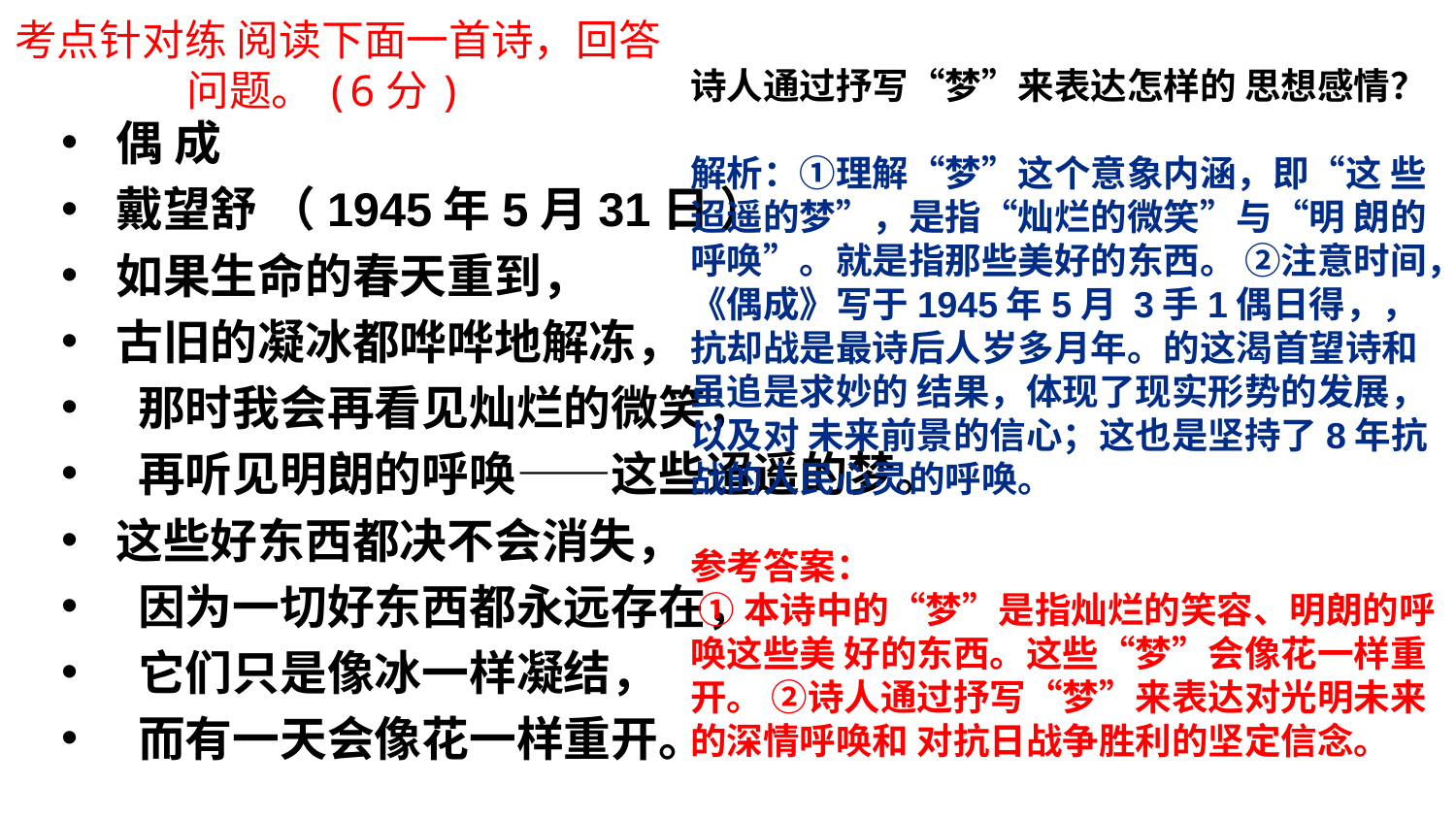

# 考点针对练 阅读下面一首诗，回答问题。(6分)
诗人通过抒写“梦”来表达怎样的 思想感情？

解析：①理解“梦”这个意象内涵，即“这 些迢遥的梦”，是指“灿烂的微笑”与“明 朗的呼唤”。就是指那些美好的东西。 ②注意时间，《偶成》写于1945年5月 3手1偶日得，，抗却战是最诗后人岁多月年。的这渴首望诗和虽追是求妙的 结果，体现了现实形势的发展，以及对 未来前景的信心；这也是坚持了8年抗 战的人民心灵的呼唤。

参考答案：
 ①本诗中的“梦”是指灿烂的笑容、明朗的呼唤这些美 好的东西。这些“梦”会像花一样重开。 ②诗人通过抒写“梦”来表达对光明未来的深情呼唤和 对抗日战争胜利的坚定信念。

偶 成
戴望舒 （1945年5月31日 ）
如果生命的春天重到，
古旧的凝冰都哗哗地解冻，
 那时我会再看见灿烂的微笑，
 再听见明朗的呼唤——这些迢遥的梦。
这些好东西都决不会消失，
 因为一切好东西都永远存在，
 它们只是像冰一样凝结，
 而有一天会像花一样重开。